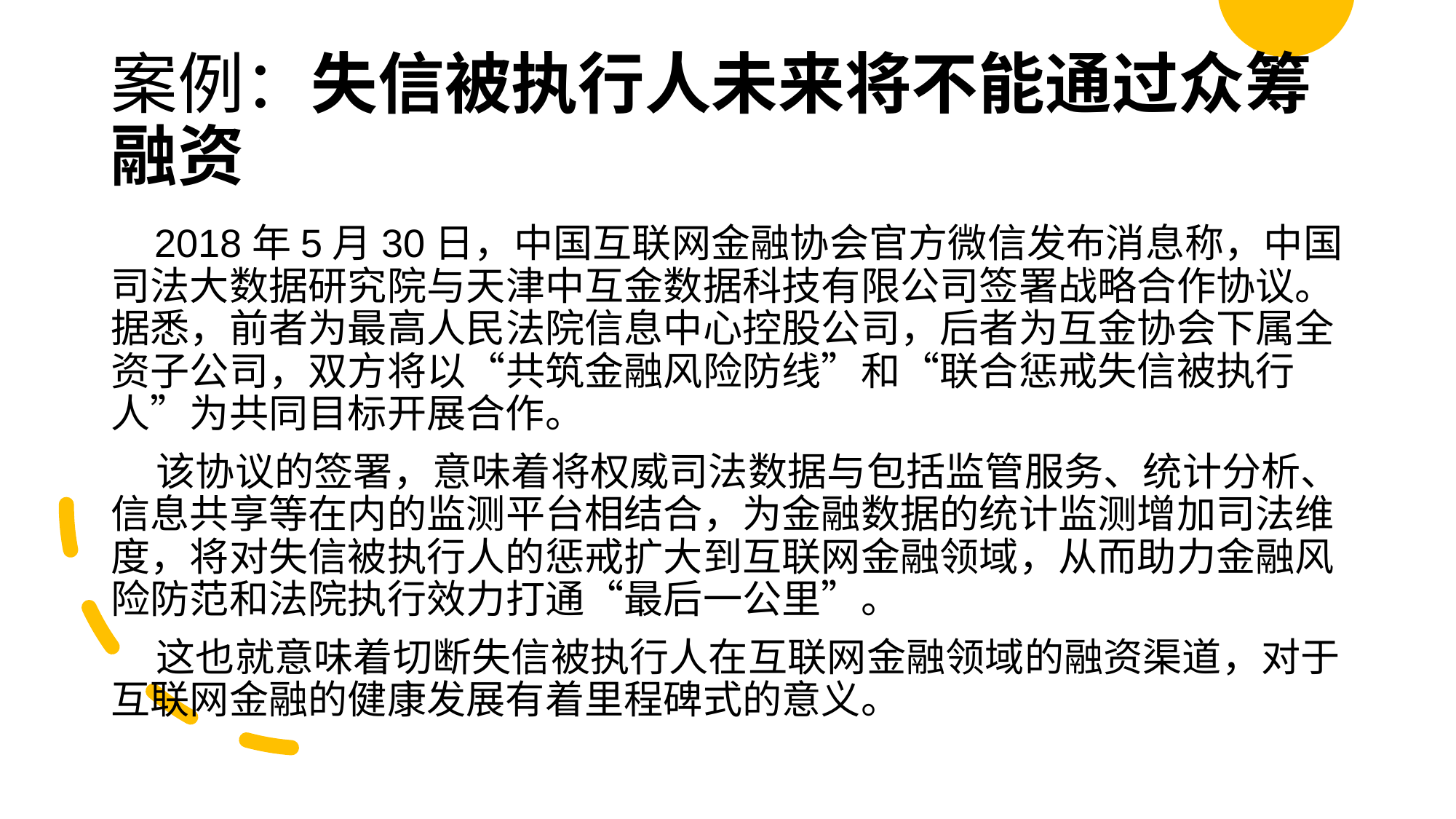

# 案例：失信被执行人未来将不能通过众筹融资
    2018年5月30日，中国互联网金融协会官方微信发布消息称，中国司法大数据研究院与天津中互金数据科技有限公司签署战略合作协议。据悉，前者为最高人民法院信息中心控股公司，后者为互金协会下属全资子公司，双方将以“共筑金融风险防线”和“联合惩戒失信被执行人”为共同目标开展合作。
    该协议的签署，意味着将权威司法数据与包括监管服务、统计分析、信息共享等在内的监测平台相结合，为金融数据的统计监测增加司法维度，将对失信被执行人的惩戒扩大到互联网金融领域，从而助力金融风险防范和法院执行效力打通“最后一公里”。
    这也就意味着切断失信被执行人在互联网金融领域的融资渠道，对于互联网金融的健康发展有着里程碑式的意义。